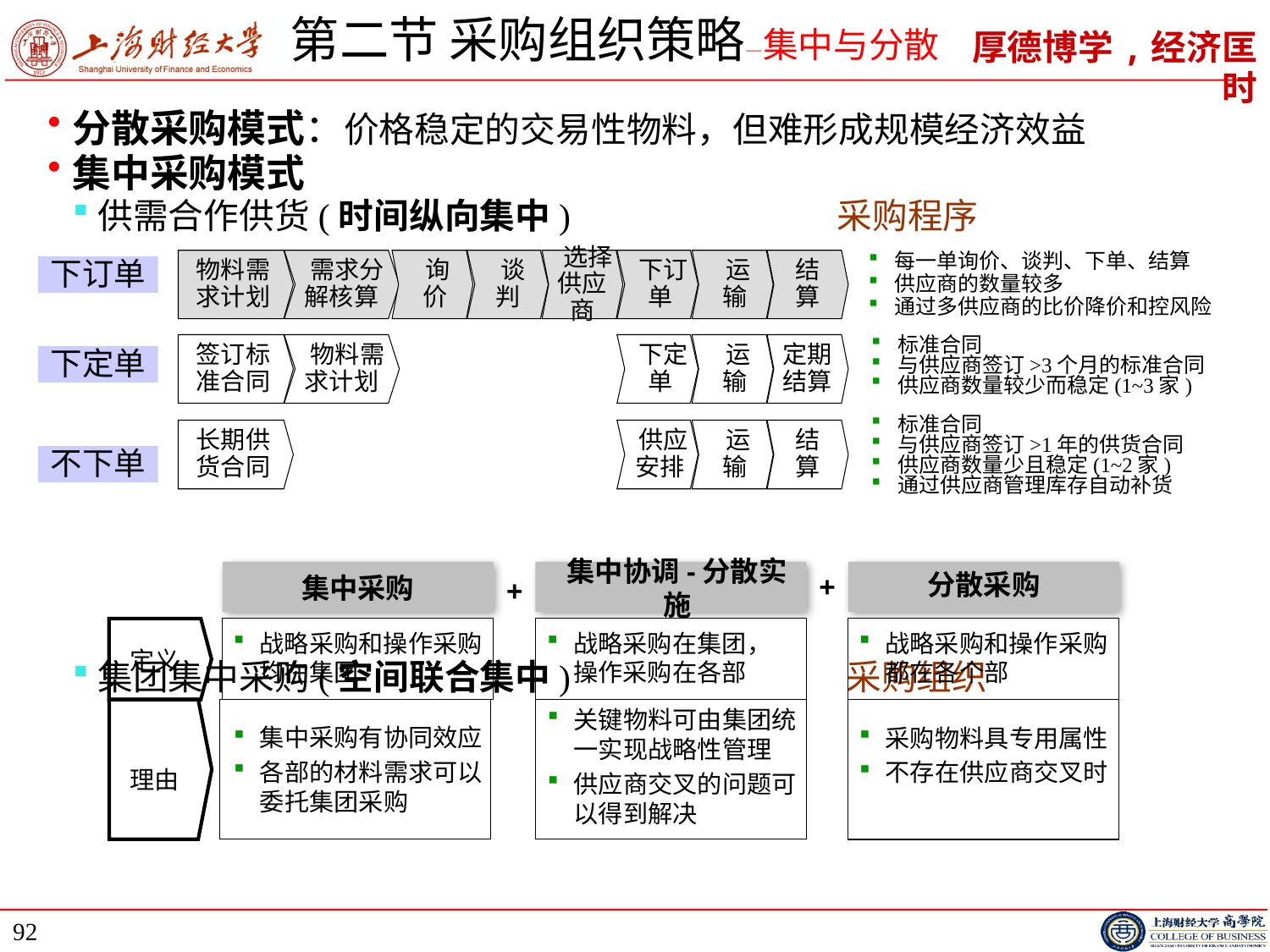

# 第二节 采购组织策略—集中与分散
分散采购模式：价格稳定的交易性物料，但难形成规模经济效益
集中采购模式
供需合作供货(时间纵向集中)                             采购程序

集团集中采购(空间联合集中)                              采购组织
物料需
求计划
 需求分
解核算
 询
 价
 谈
判
 选择
供应商
 下订
 单
 运
 输
结
算
每一单询价、谈判、下单、结算
供应商的数量较多
通过多供应商的比价降价和控风险
下订单
签订标
准合同
 物料需
求计划
 下定
 单
 运
 输
定期
结算
标准合同
与供应商签订>3个月的标准合同
供应商数量较少而稳定(1~3家)
下定单
标准合同
与供应商签订>1年的供货合同
供应商数量少且稳定(1~2家)
通过供应商管理库存自动补货
长期供
货合同
 供应
 安排
 运
 输
结
算
不下单

分散采购
+
集中采购
集中协调-分散实施
+

战略采购和操作采购均在集团
战略采购在集团， 操作采购在各部
战略采购和操作采购都在各个部
定义

关键物料可由集团统一实现战略性管理
供应商交叉的问题可以得到解决
集中采购有协同效应
各部的材料需求可以委托集团采购
采购物料具专用属性
不存在供应商交叉时

理由
92